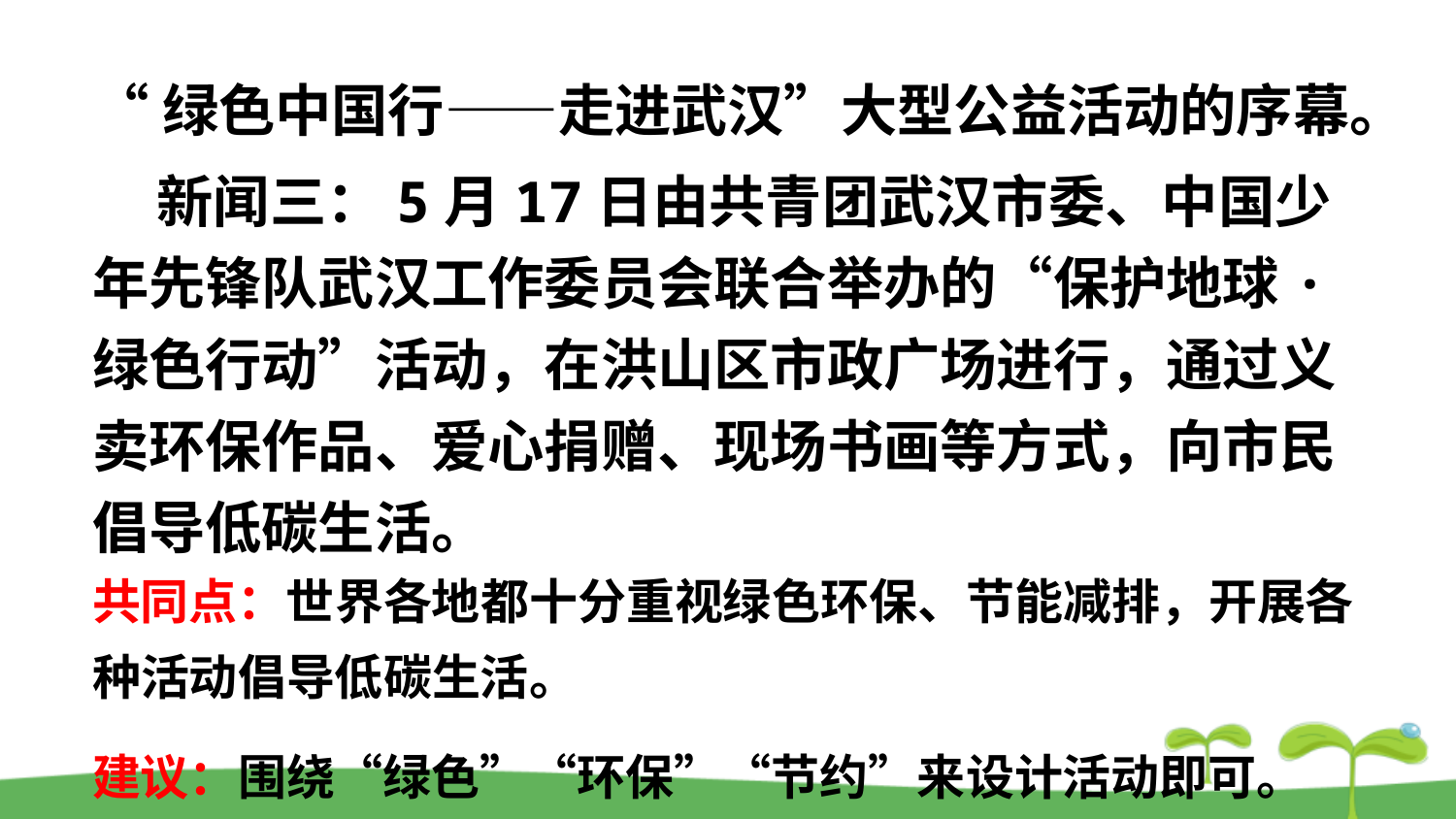

“绿色中国行——走进武汉”大型公益活动的序幕。
    新闻三：5月17日由共青团武汉市委、中国少年先锋队武汉工作委员会联合举办的“保护地球·绿色行动”活动，在洪山区市政广场进行，通过义卖环保作品、爱心捐赠、现场书画等方式，向市民倡导低碳生活。
共同点：世界各地都十分重视绿色环保、节能减排，开展各种活动倡导低碳生活。
建议：围绕“绿色”“环保”“节约”来设计活动即可。